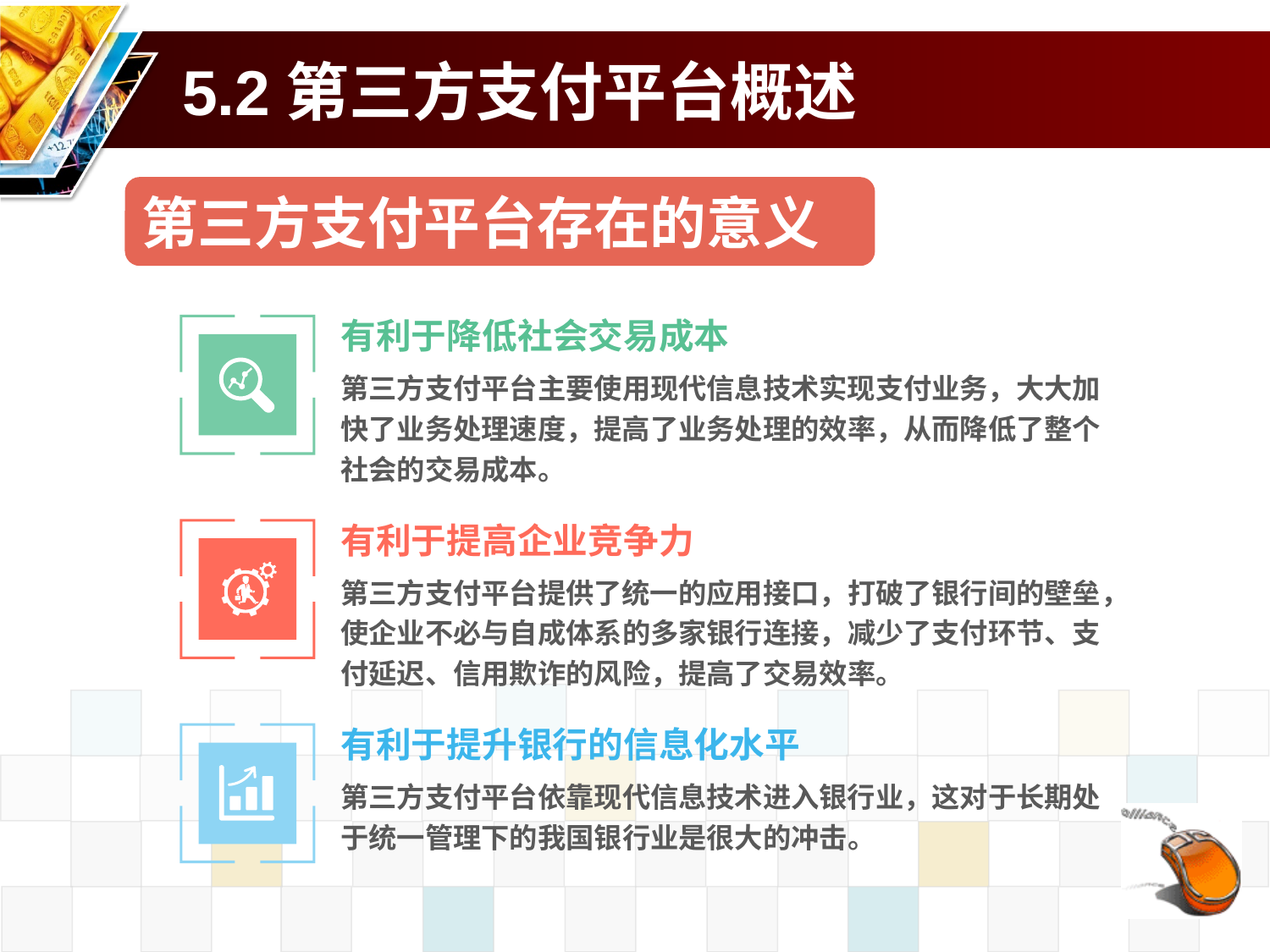

# 5.2第三方支付平台概述
第三方支付平台存在的意义
有利于降低社会交易成本

第三方支付平台主要使用现代信息技术实现支付业务，大大加快了业务处理速度，提高了业务处理的效率，从而降低了整个社会的交易成本。
有利于提高企业竞争力

第三方支付平台提供了统一的应用接口，打破了银行间的壁垒，使企业不必与自成体系的多家银行连接，减少了支付环节、支付延迟、信用欺诈的风险，提高了交易效率。
有利于提升银行的信息化水平

第三方支付平台依靠现代信息技术进入银行业，这对于长期处于统一管理下的我国银行业是很大的冲击。